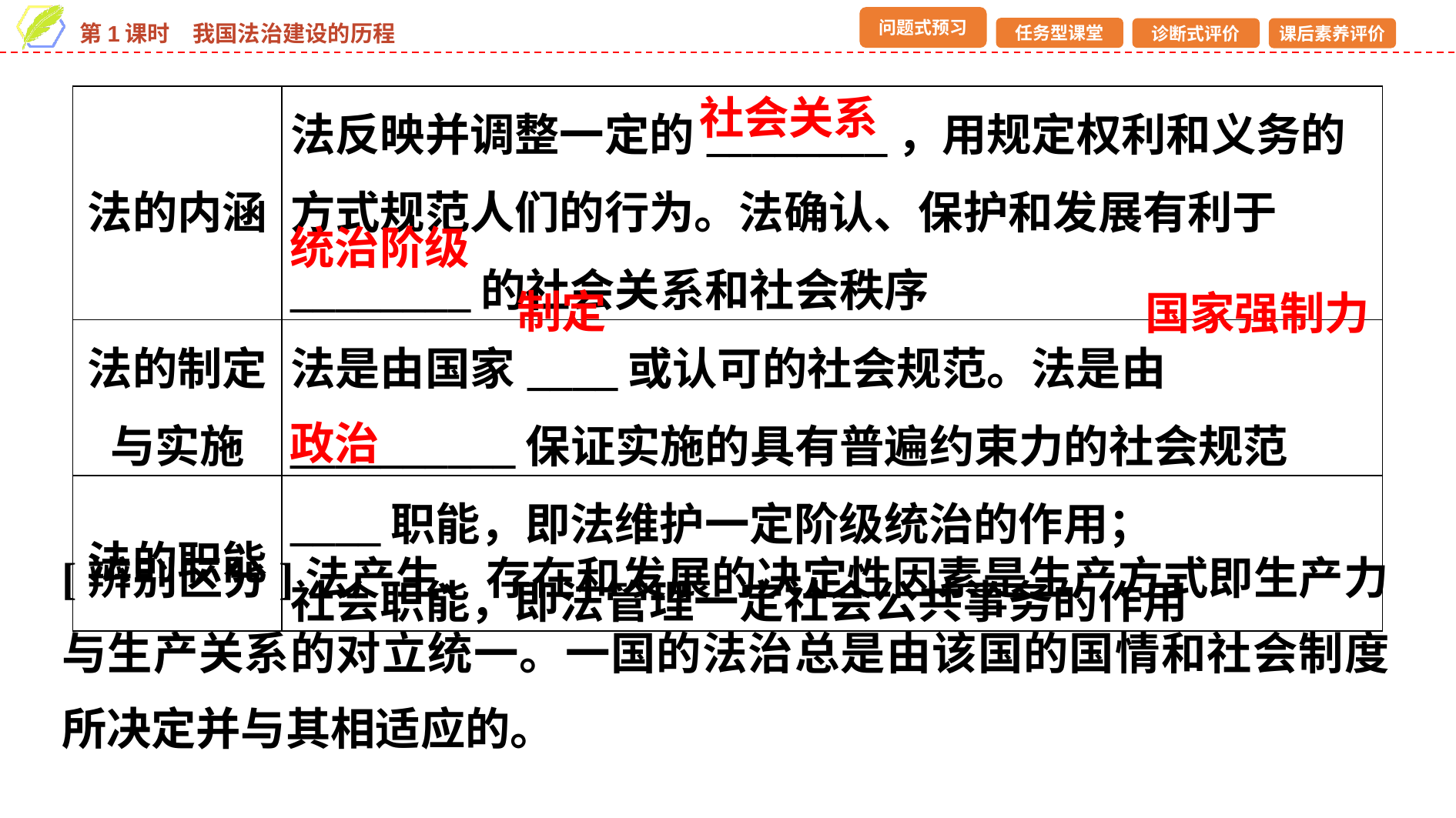

社会关系
| 法的内涵 | 法反映并调整一定的\_\_\_\_\_\_\_\_，用规定权利和义务的方式规范人们的行为。法确认、保护和发展有利于\_\_\_\_\_\_\_\_的社会关系和社会秩序 |
| --- | --- |
| 法的制定与实施 | 法是由国家\_\_\_\_或认可的社会规范。法是由\_\_\_\_\_\_\_\_\_\_保证实施的具有普遍约束力的社会规范 |
| 法的职能 | \_\_\_\_职能，即法维护一定阶级统治的作用； 社会职能，即法管理一定社会公共事务的作用 |
统治阶级
制定
国家强制力
政治
[辨别区分]法产生、存在和发展的决定性因素是生产方式即生产力与生产关系的对立统一。一国的法治总是由该国的国情和社会制度所决定并与其相适应的。